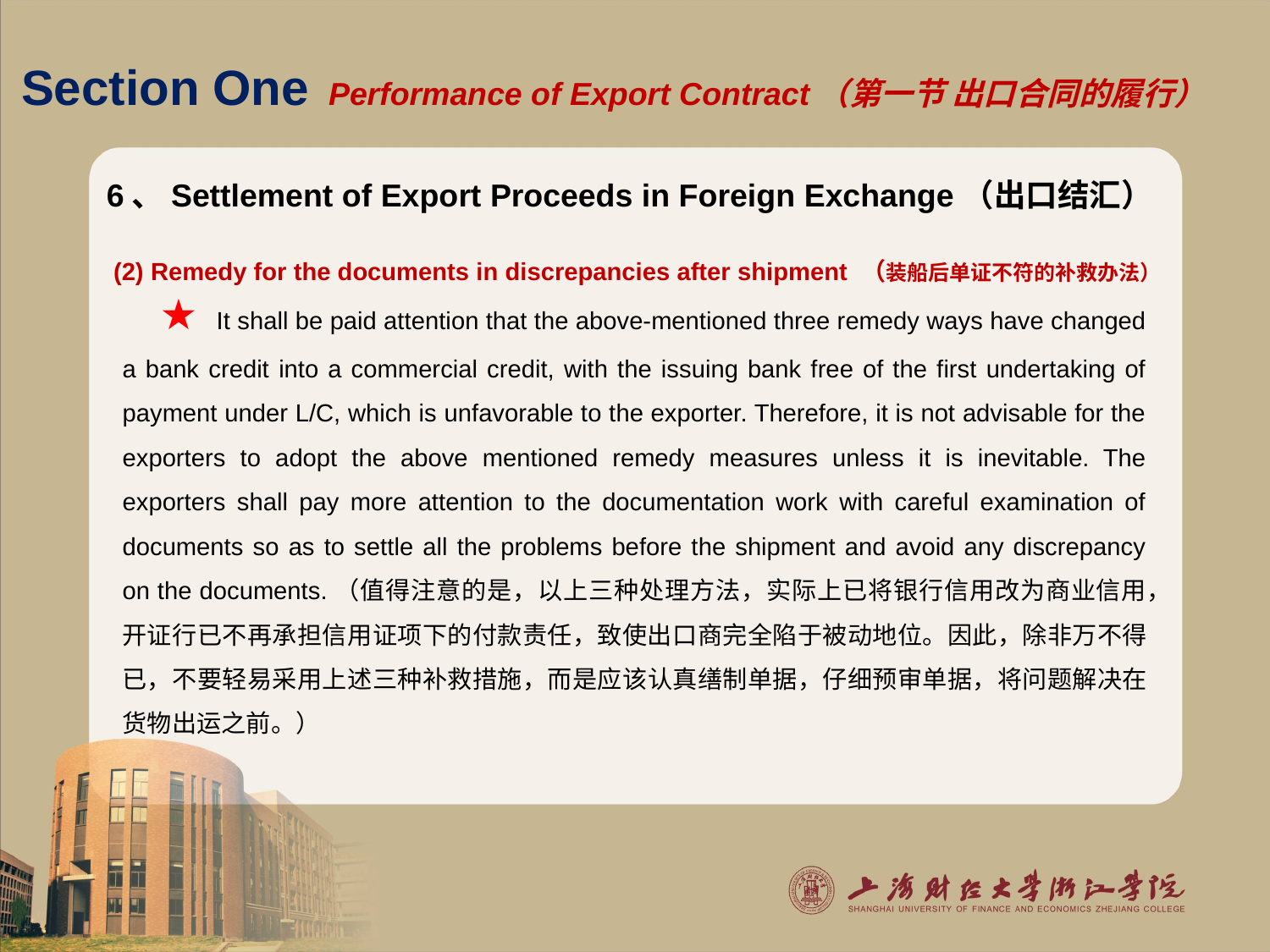

# Section One  Performance of Export Contract（第一节 出口合同的履行）
6、Settlement of Export Proceeds in Foreign Exchange（出口结汇）
 (2) Remedy for the documents in discrepancies after shipment （装船后单证不符的补救办法）

★  It shall be paid attention that the above-mentioned three remedy ways have changed a bank credit into a commercial credit, with the issuing bank free of the first undertaking of payment under L/C, which is unfavorable to the exporter. Therefore, it is not advisable for the exporters to adopt the above mentioned remedy measures unless it is inevitable. The exporters shall pay more attention to the documentation work with careful examination of documents so as to settle all the problems before the shipment and avoid any discrepancy on the documents.（值得注意的是，以上三种处理方法，实际上已将银行信用改为商业信用，开证行已不再承担信用证项下的付款责任，致使出口商完全陷于被动地位。因此，除非万不得已，不要轻易采用上述三种补救措施，而是应该认真缮制单据，仔细预审单据，将问题解决在货物出运之前。）